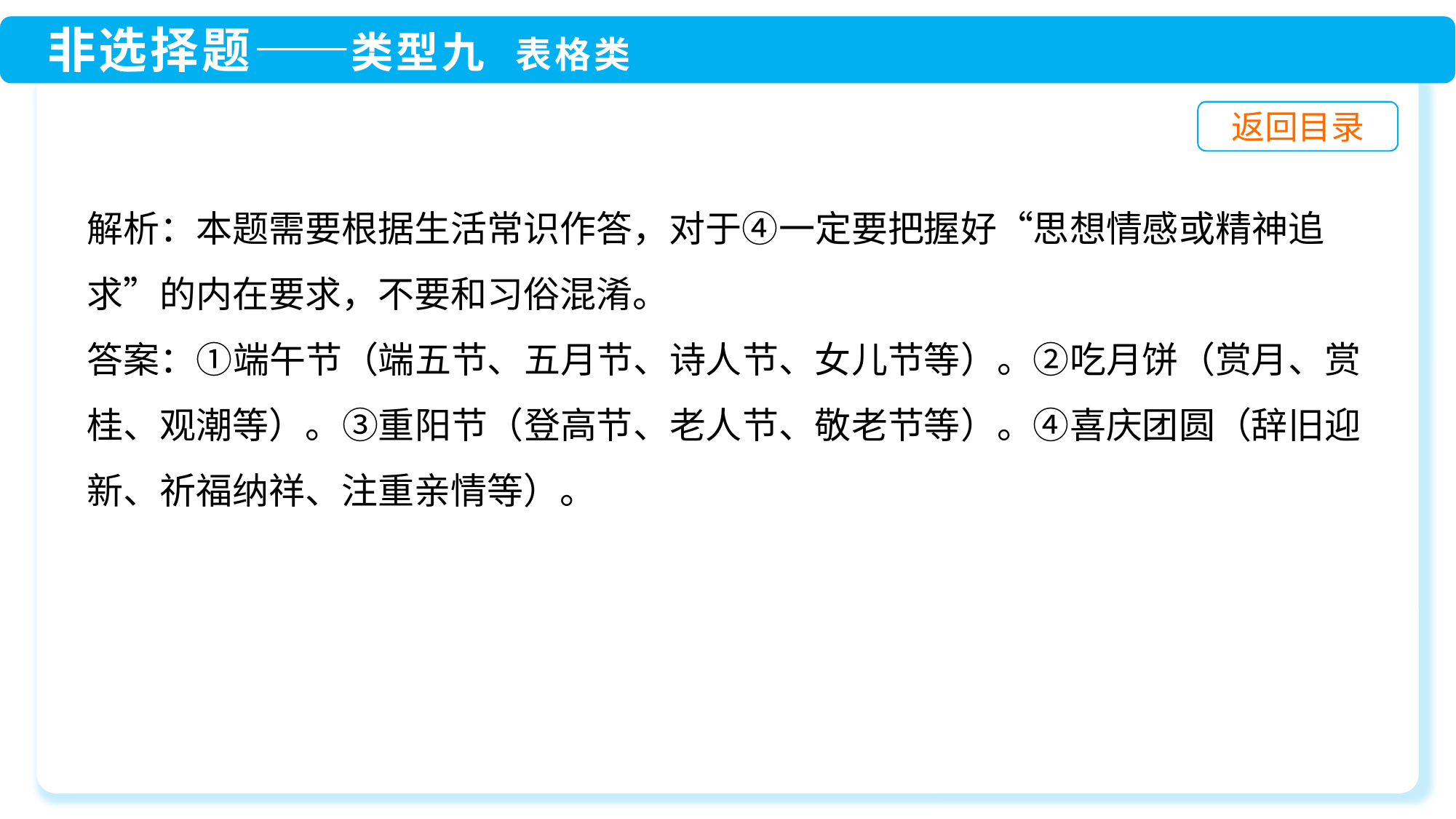

解析：本题需要根据生活常识作答，对于④一定要把握好“思想情感或精神追求”的内在要求，不要和习俗混淆。
答案：①端午节（端五节、五月节、诗人节、女儿节等）。②吃月饼（赏月、赏桂、观潮等）。③重阳节（登高节、老人节、敬老节等）。④喜庆团圆（辞旧迎新、祈福纳祥、注重亲情等）。